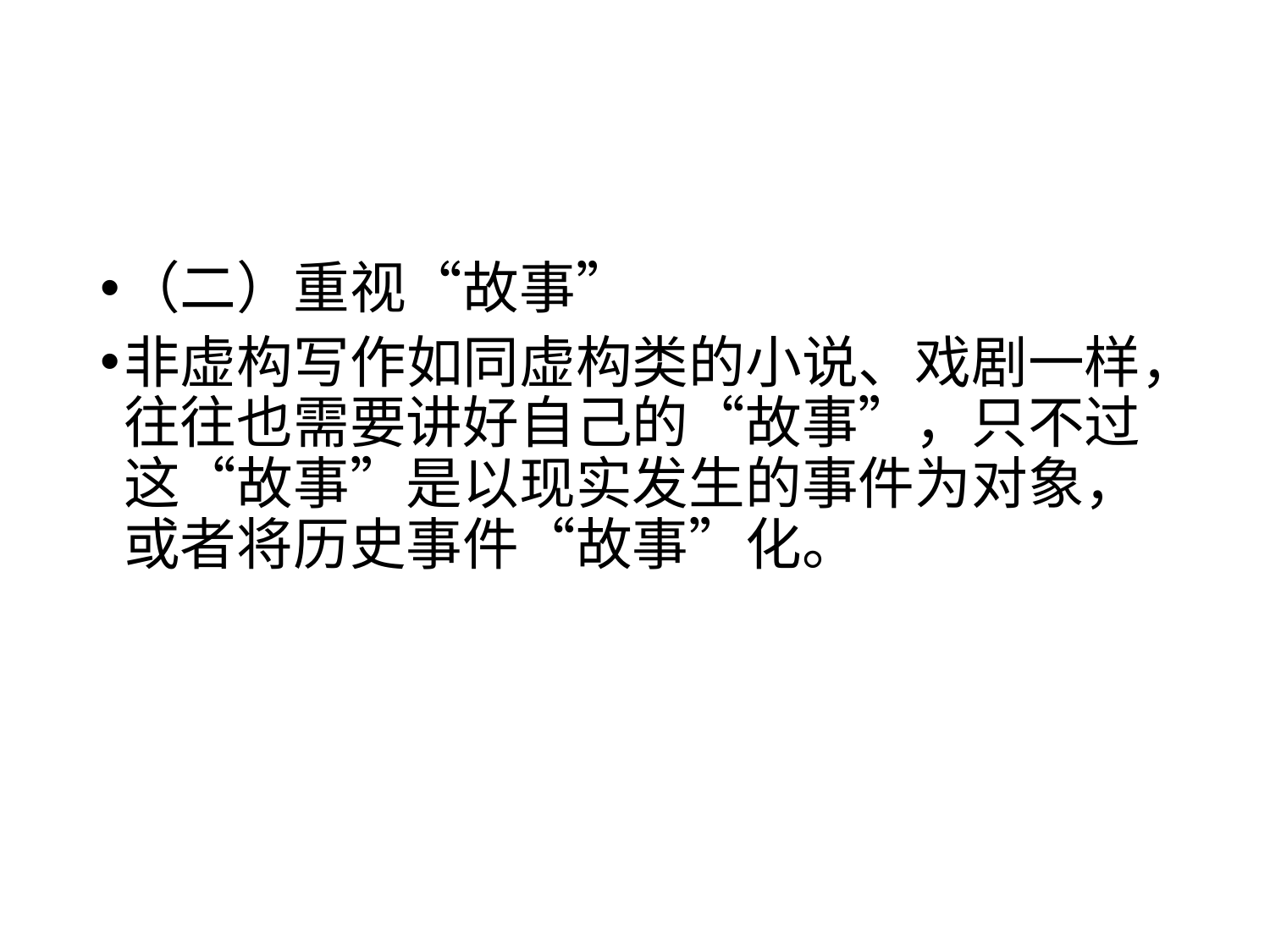

#
（二）重视“故事”
非虚构写作如同虚构类的小说、戏剧一样，往往也需要讲好自己的“故事”，只不过这“故事”是以现实发生的事件为对象，或者将历史事件“故事”化。